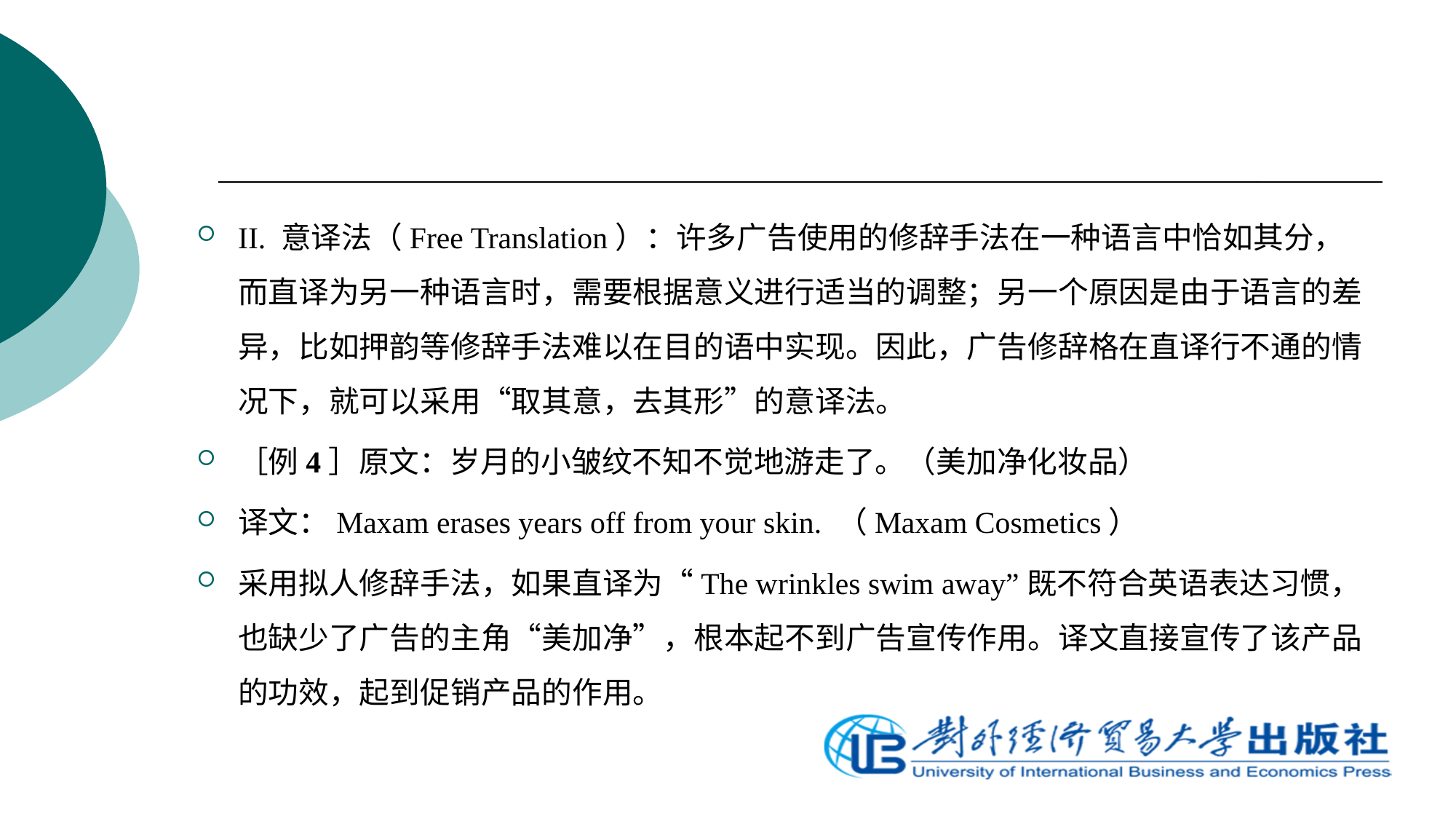

II. 意译法（Free Translation）：许多广告使用的修辞手法在一种语言中恰如其分，而直译为另一种语言时，需要根据意义进行适当的调整；另一个原因是由于语言的差异，比如押韵等修辞手法难以在目的语中实现。因此，广告修辞格在直译行不通的情况下，就可以采用“取其意，去其形”的意译法。
［例4］原文：岁月的小皱纹不知不觉地游走了。（美加净化妆品）
译文：Maxam erases years off from your skin. （Maxam Cosmetics）
采用拟人修辞手法，如果直译为“The wrinkles swim away”既不符合英语表达习惯，也缺少了广告的主角“美加净”，根本起不到广告宣传作用。译文直接宣传了该产品的功效，起到促销产品的作用。